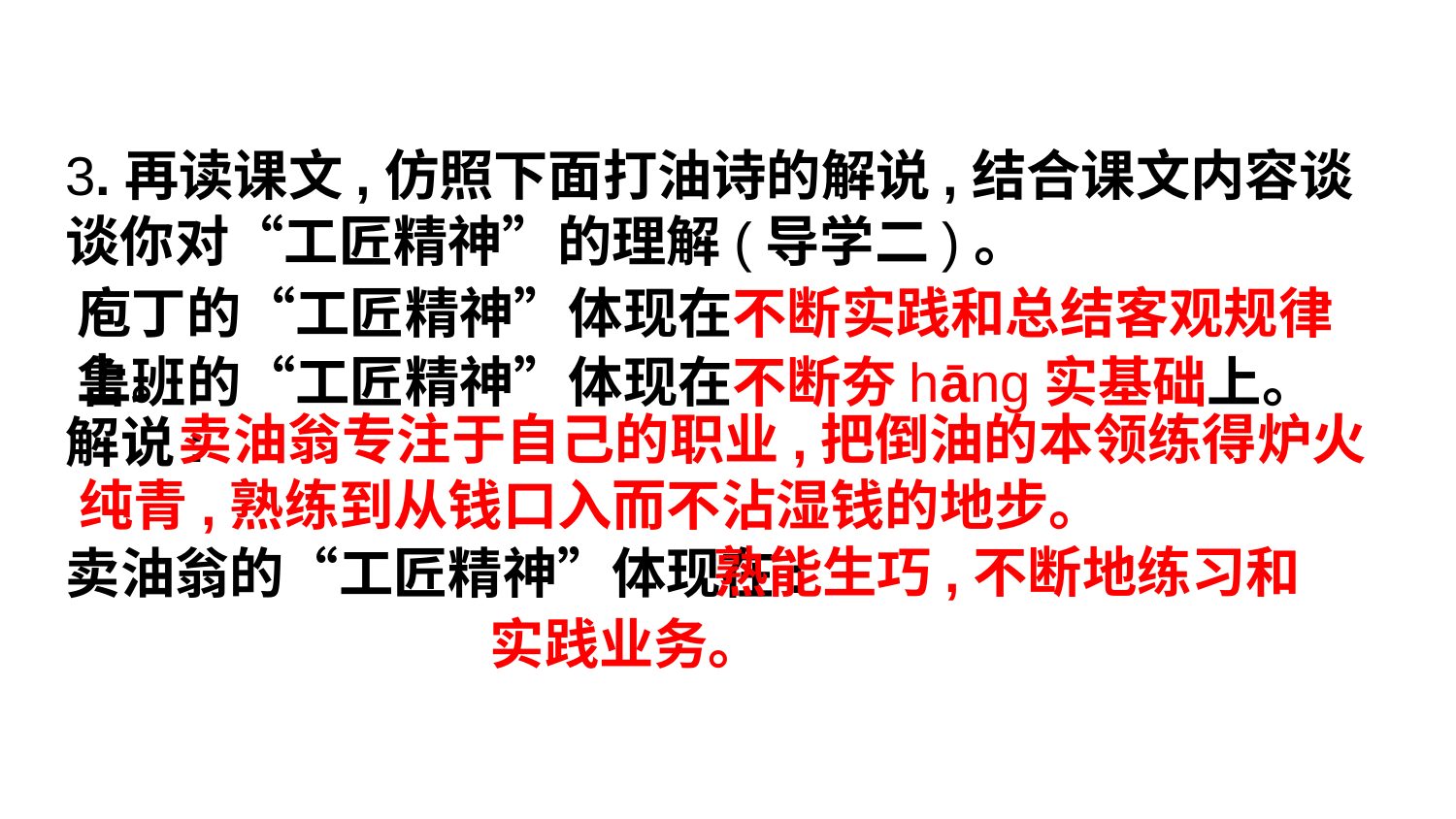

3.再读课文,仿照下面打油诗的解说,结合课文内容谈谈你对“工匠精神”的理解(导学二)。

解说:

卖油翁的“工匠精神”体现在:
庖丁的“工匠精神”体现在不断实践和总结客观规律上。
鲁班的“工匠精神”体现在不断夯hāng实基础上。
        卖油翁专注于自己的职业,把倒油的本领练得炉火纯青,熟练到从钱口入而不沾湿钱的地步。
                 熟能生巧,不断地练习和实践业务。